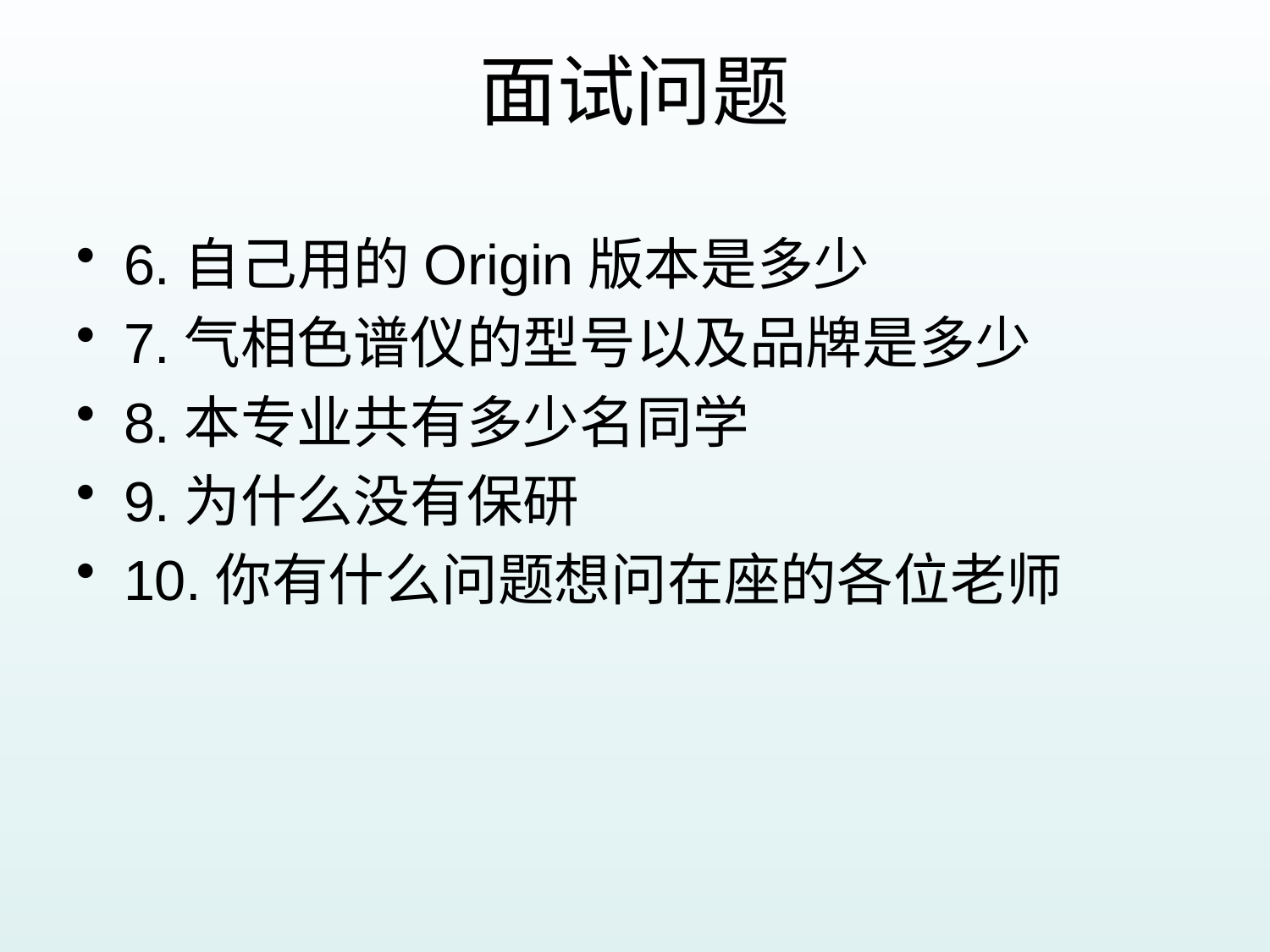

# 面试问题
6.自己用的Origin版本是多少
7.气相色谱仪的型号以及品牌是多少
8.本专业共有多少名同学
9.为什么没有保研
10.你有什么问题想问在座的各位老师